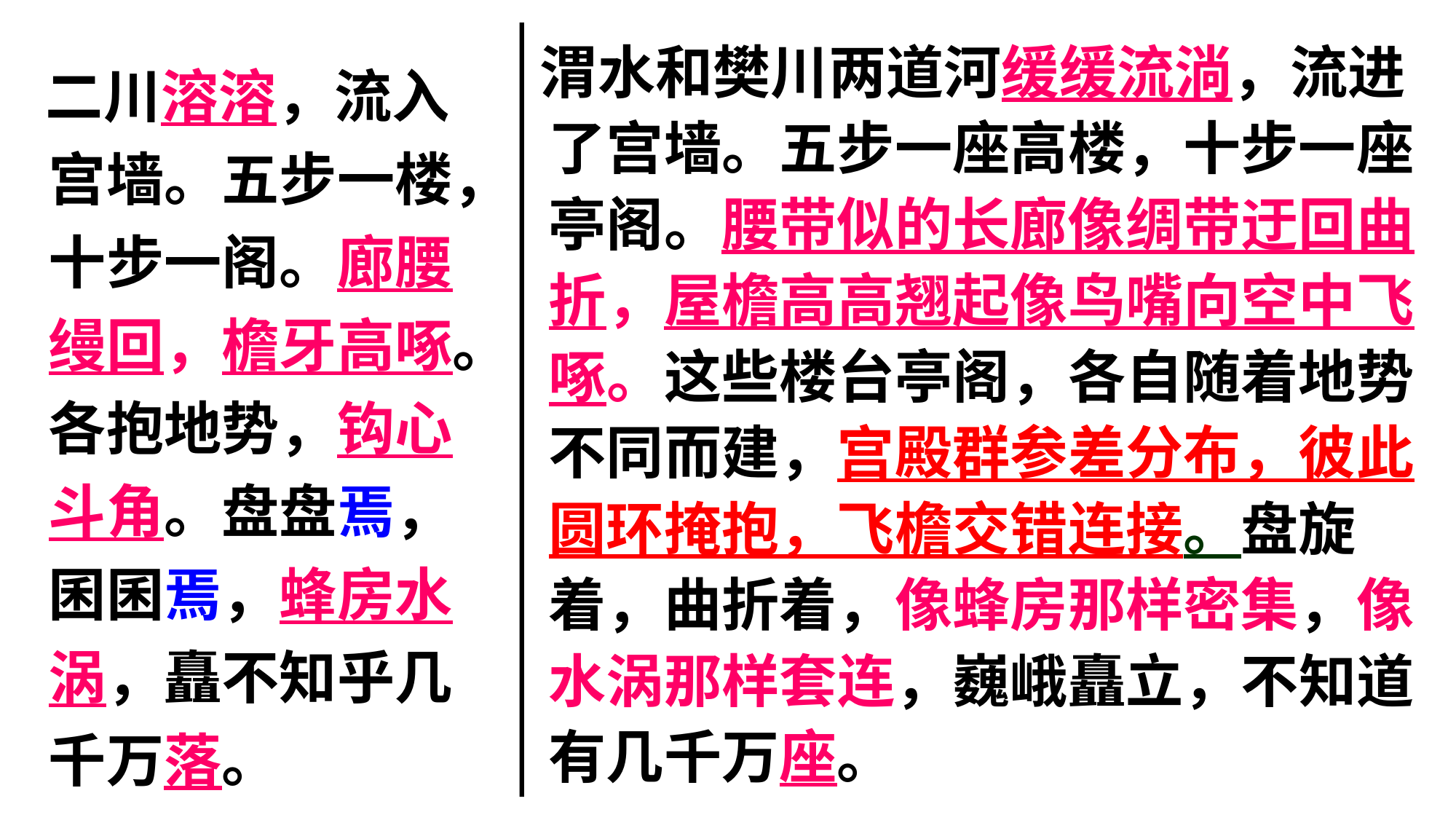

渭水和樊川两道河缓缓流淌，流进了宫墙。五步一座高楼，十步一座亭阁。腰带似的长廊像绸带迂回曲折，屋檐高高翘起像鸟嘴向空中飞啄。这些楼台亭阁，各自随着地势不同而建，宫殿群参差分布，彼此圆环掩抱，飞檐交错连接。盘旋着，曲折着，像蜂房那样密集，像水涡那样套连，巍峨矗立，不知道有几千万座。

  二川溶溶，流入宫墙。五步一楼，十步一阁。廊腰缦回，檐牙高啄。各抱地势，钩心斗角。盘盘焉，囷囷焉，蜂房水涡，矗不知乎几千万落。